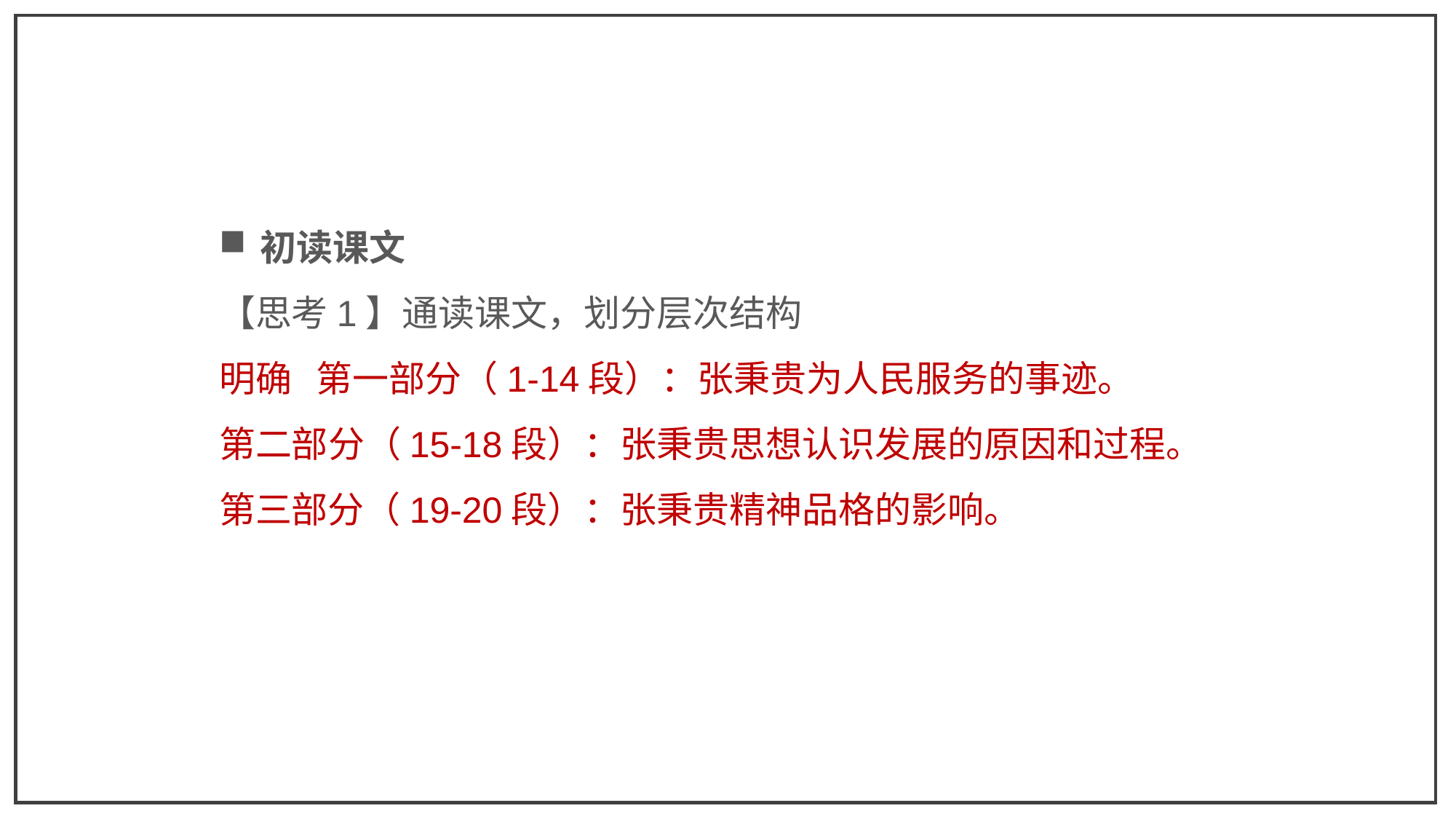

初读课文
【思考1】通读课文，划分层次结构
明确   第一部分（1-14段）：张秉贵为人民服务的事迹。
第二部分（15-18段）：张秉贵思想认识发展的原因和过程。
第三部分（19-20段）：张秉贵精神品格的影响。